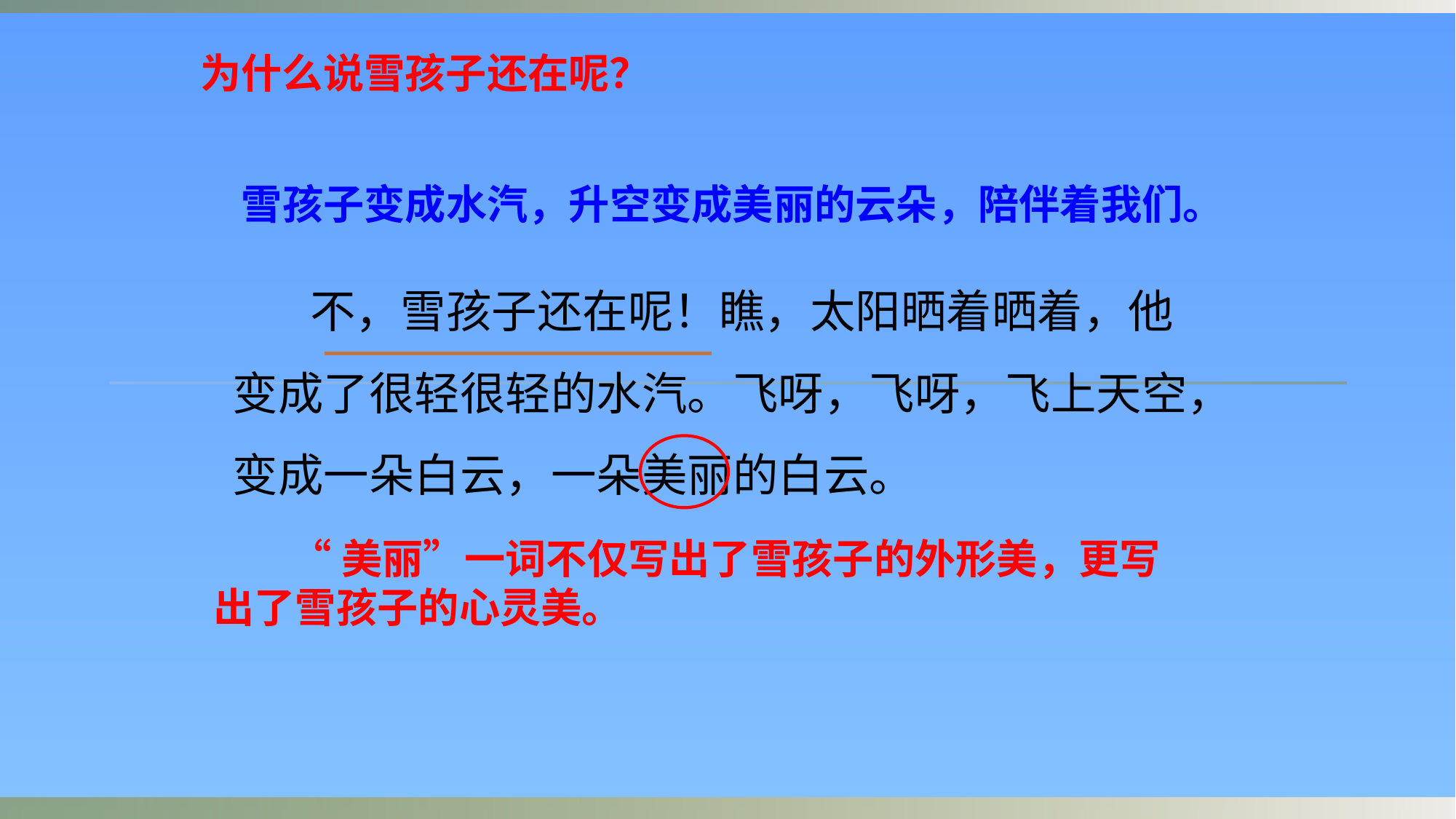

为什么说雪孩子还在呢？
雪孩子变成水汽，升空变成美丽的云朵，陪伴着我们。
不，雪孩子还在呢！瞧，太阳晒着晒着，他变成了很轻很轻的水汽。飞呀，飞呀，飞上天空，变成一朵白云，一朵美丽的白云。

“美丽”一词不仅写出了雪孩子的外形美，更写出了雪孩子的心灵美。